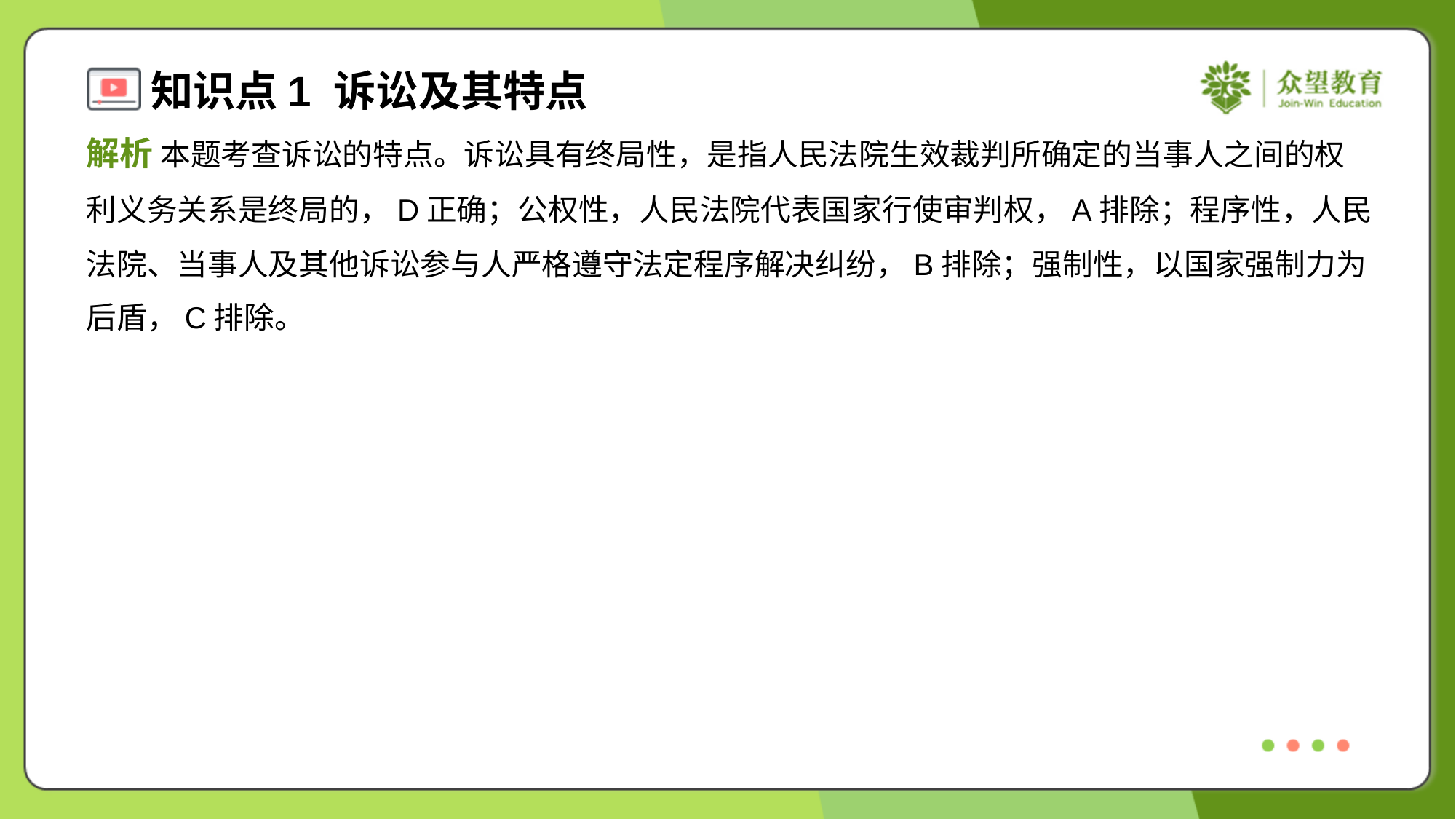

解析 本题考查诉讼的特点。诉讼具有终局性，是指人民法院生效裁判所确定的当事人之间的权
利义务关系是终局的，D正确；公权性，人民法院代表国家行使审判权，A排除；程序性，人民
法院、当事人及其他诉讼参与人严格遵守法定程序解决纠纷，B排除；强制性，以国家强制力为
后盾，C排除。